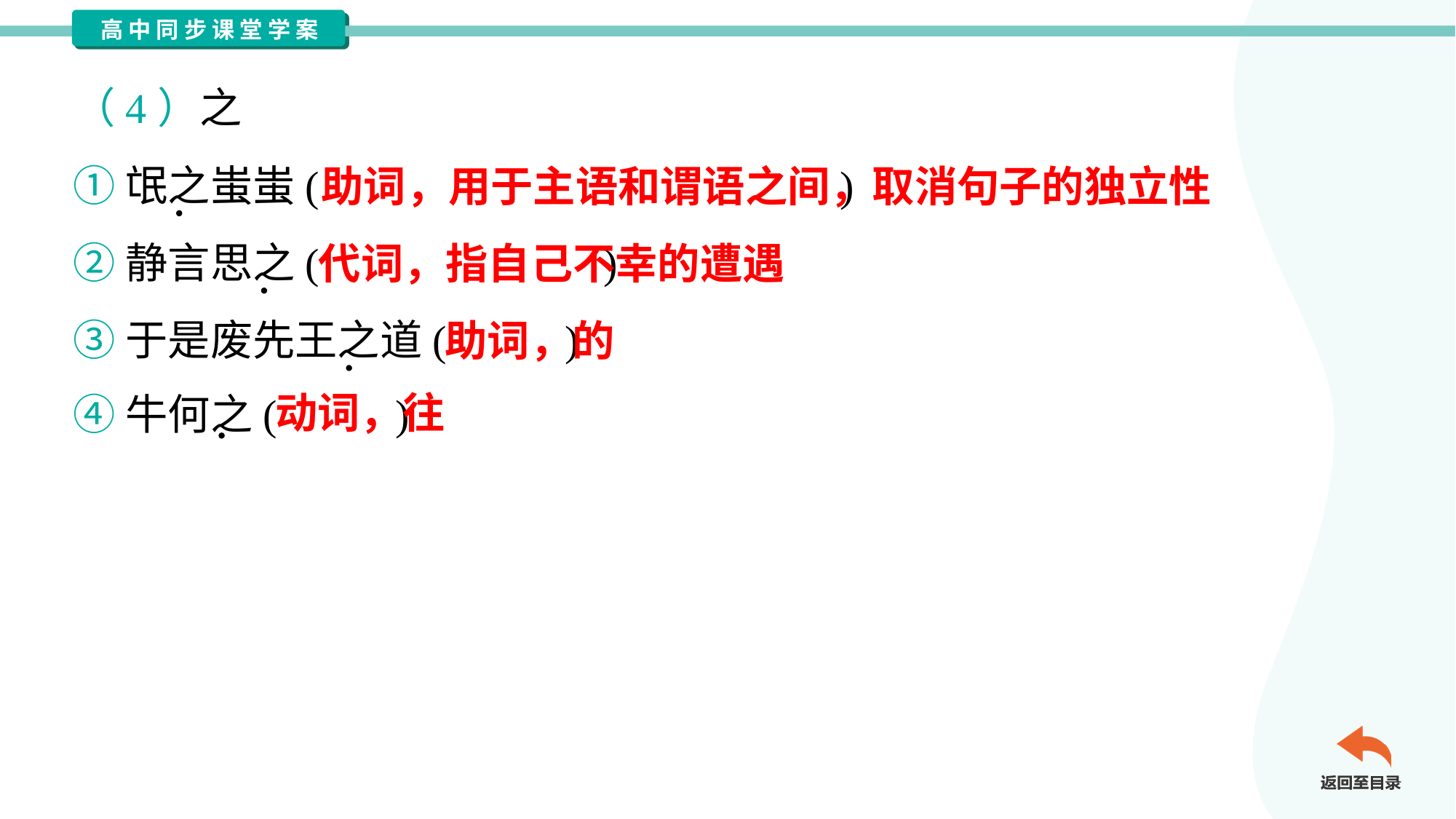

（4）之
①氓之蚩蚩(                                            )
②静言思之(                        )
③于是废先王之道(          )
④牛何之(          )
助词，用于主语和谓语之间，取消句子的独立性
代词，指自己不幸的遭遇

助词，的

动词，往